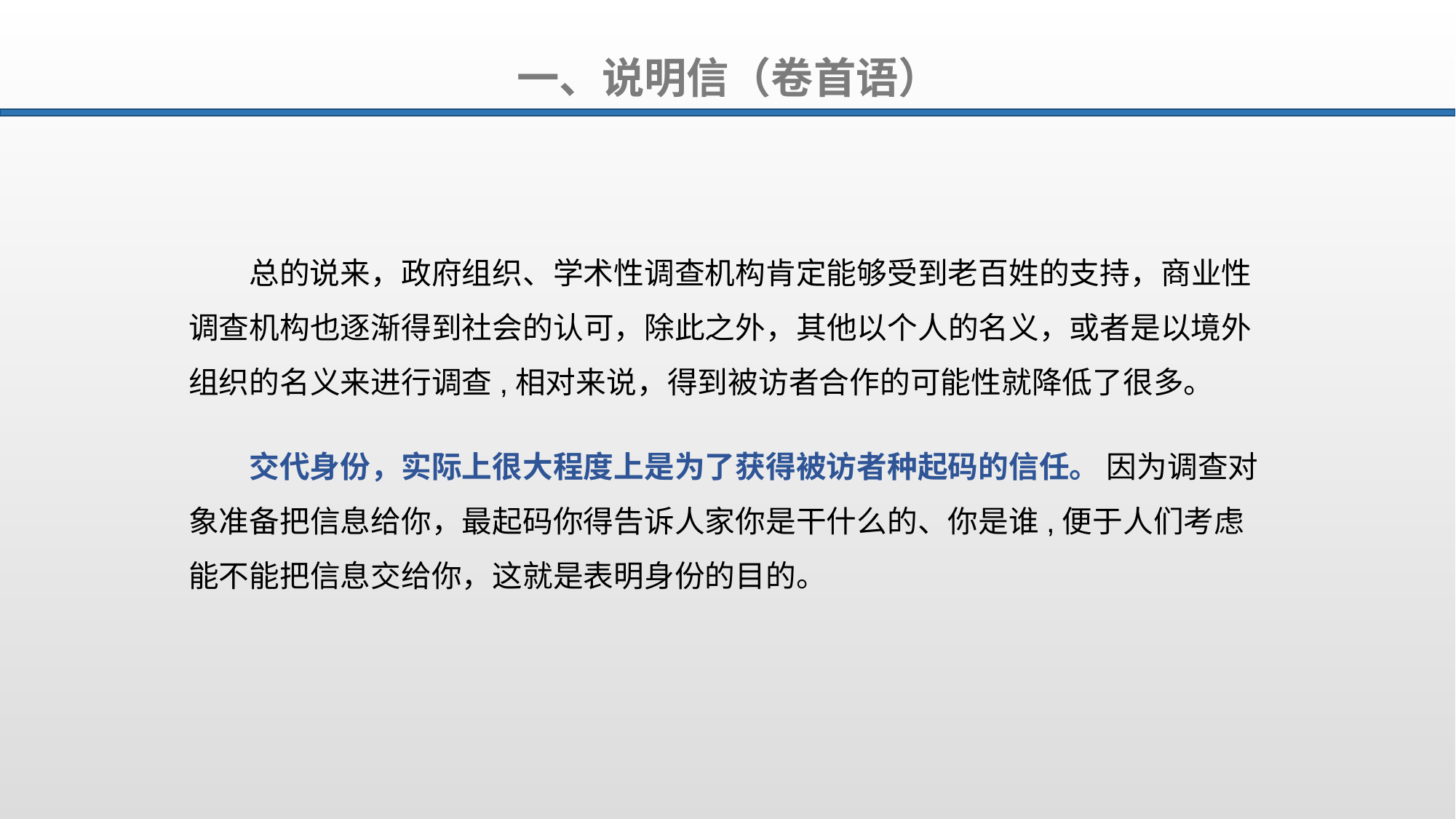

一、说明信（卷首语）

总的说来，政府组织、学术性调查机构肯定能够受到老百姓的支持，商业性调查机构也逐渐得到社会的认可，除此之外，其他以个人的名义，或者是以境外组织的名义来进行调查,相对来说，得到被访者合作的可能性就降低了很多。
交代身份，实际上很大程度上是为了获得被访者种起码的信任。 因为调查对象准备把信息给你，最起码你得告诉人家你是干什么的、你是谁,便于人们考虑能不能把信息交给你，这就是表明身份的目的。